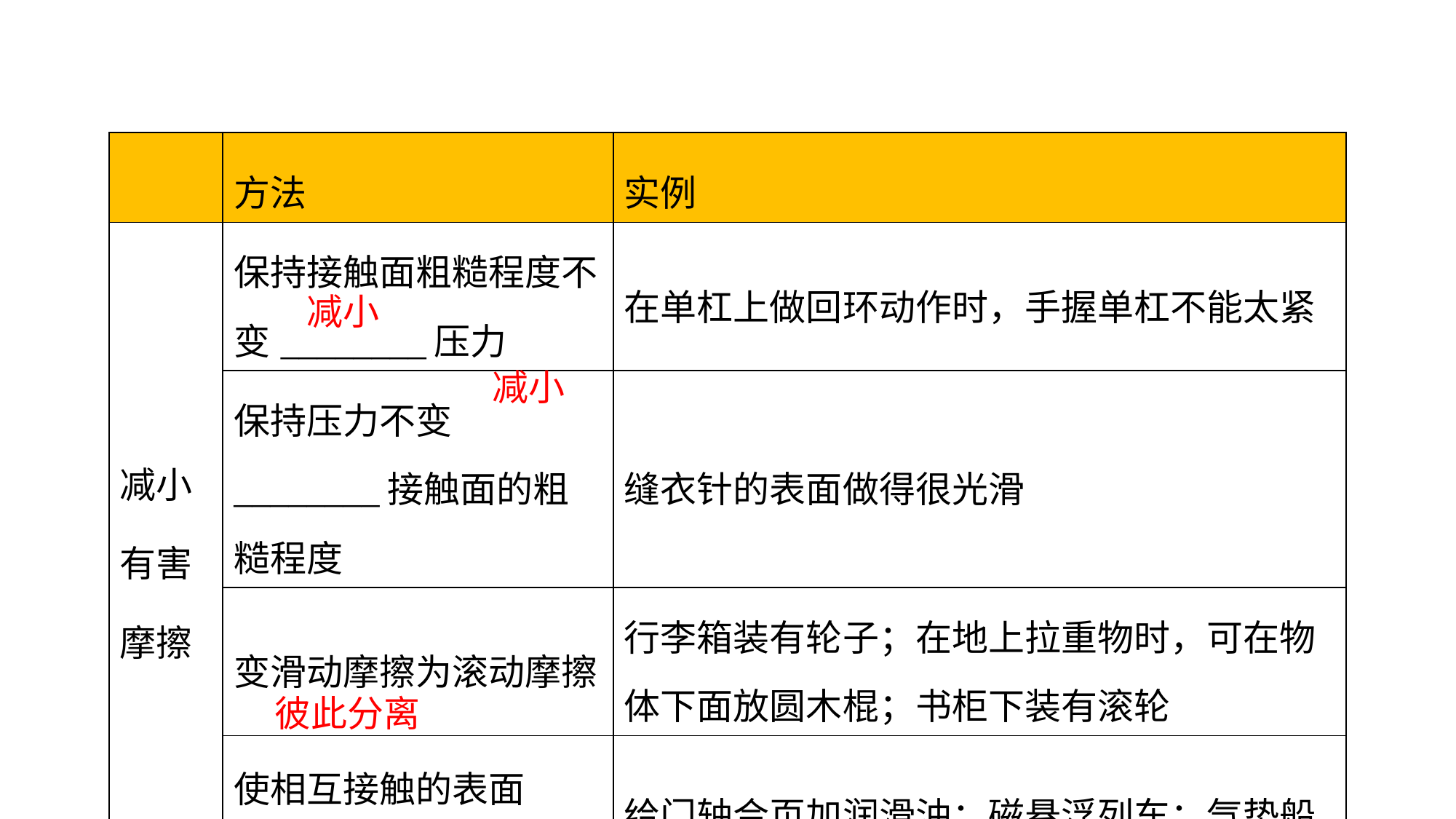

|  | 方法 | 实例 |
| --- | --- | --- |
| 减小 有害 摩擦 | 保持接触面粗糙程度不变\_\_\_\_\_\_\_\_压力 | 在单杠上做回环动作时，手握单杠不能太紧 |
|  | 保持压力不变\_\_\_\_\_\_\_\_接触面的粗糙程度 | 缝衣针的表面做得很光滑 |
|  | 变滑动摩擦为滚动摩擦 | 行李箱装有轮子；在地上拉重物时，可在物体下面放圆木棍；书柜下装有滚轮 |
|  | 使相互接触的表面\_\_\_\_\_\_\_\_ | 给门轴合页加润滑油；磁悬浮列车；气垫船 |
减小
减小
彼此分离